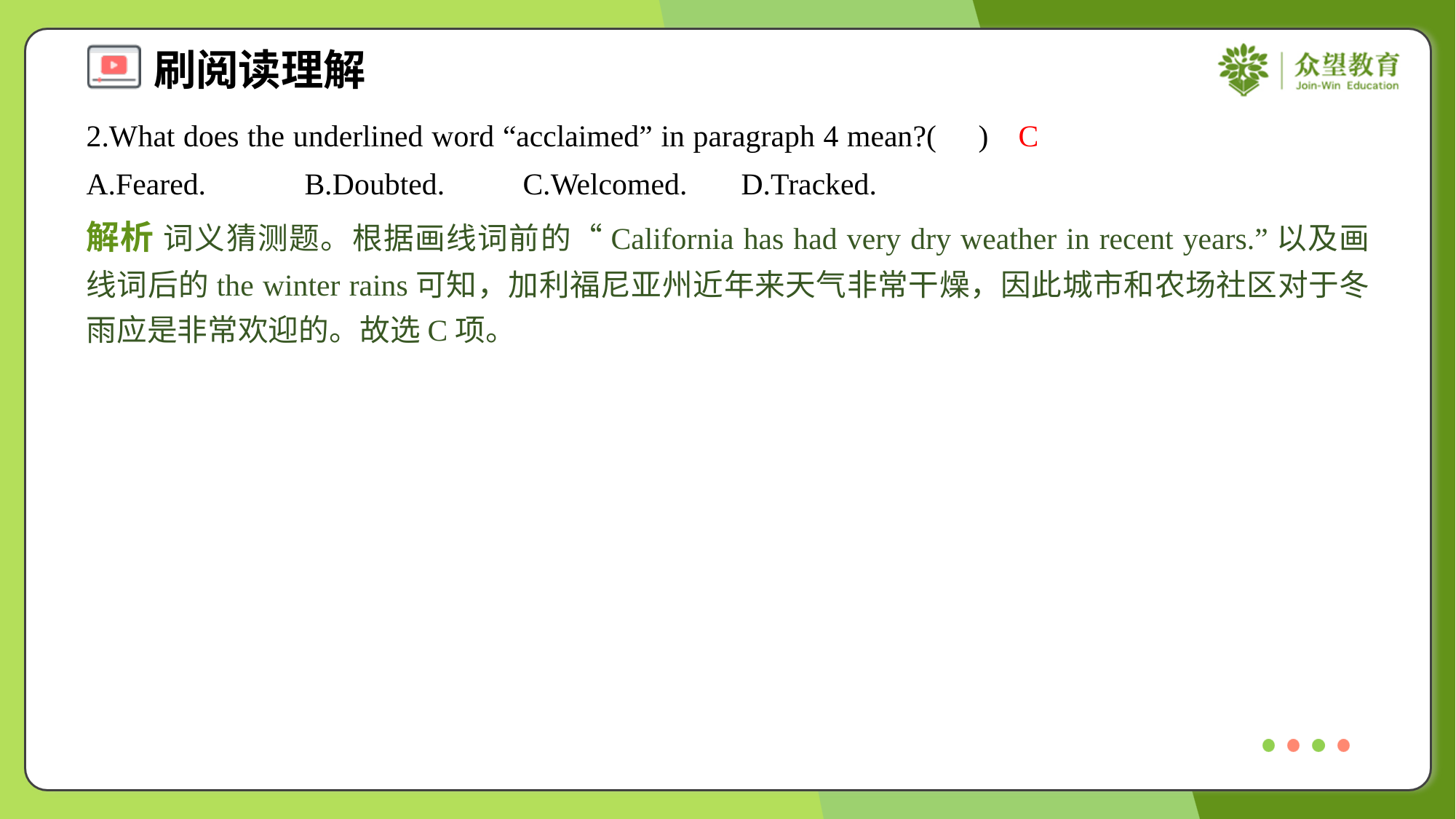

2.What does the underlined word “acclaimed” in paragraph 4 mean?(     )
C
A.Feared.	B.Doubted.	C.Welcomed.	D.Tracked.
解析 词义猜测题。根据画线词前的“California has had very dry weather in recent years.”以及画线词后的the winter rains可知，加利福尼亚州近年来天气非常干燥，因此城市和农场社区对于冬雨应是非常欢迎的。故选C项。